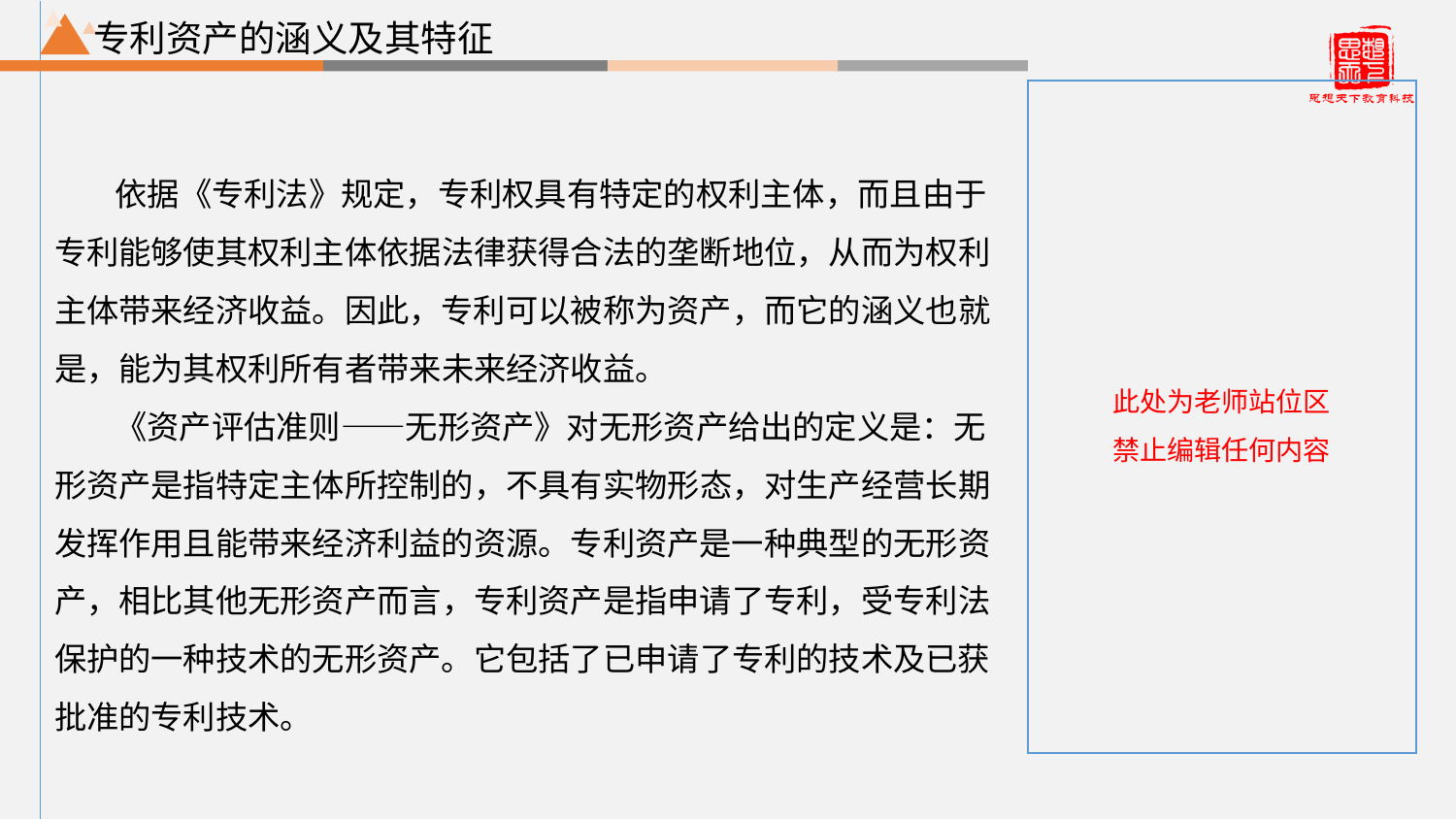

专利资产的涵义及其特征
依据《专利法》规定，专利权具有特定的权利主体，而且由于专利能够使其权利主体依据法律获得合法的垄断地位，从而为权利主体带来经济收益。因此，专利可以被称为资产，而它的涵义也就是，能为其权利所有者带来未来经济收益。
《资产评估准则——无形资产》对无形资产给出的定义是：无形资产是指特定主体所控制的，不具有实物形态，对生产经营长期发挥作用且能带来经济利益的资源。专利资产是一种典型的无形资产，相比其他无形资产而言，专利资产是指申请了专利，受专利法保护的一种技术的无形资产。它包括了已申请了专利的技术及已获批准的专利技术。
90